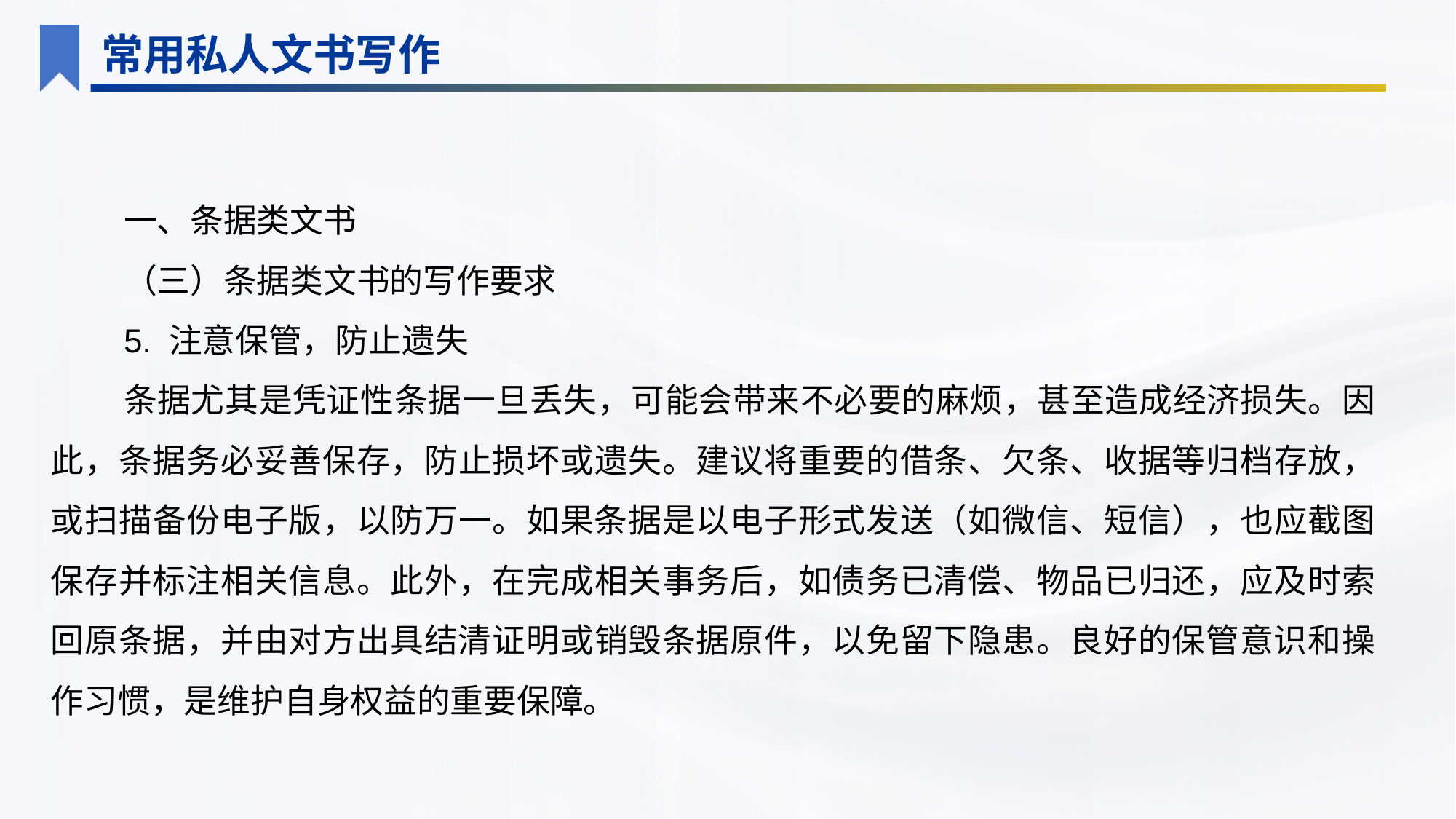

常用私人文书写作
一、条据类文书
（三）条据类文书的写作要求
5. 注意保管，防止遗失
条据尤其是凭证性条据一旦丢失，可能会带来不必要的麻烦，甚至造成经济损失。因此，条据务必妥善保存，防止损坏或遗失。建议将重要的借条、欠条、收据等归档存放，或扫描备份电子版，以防万一。如果条据是以电子形式发送（如微信、短信），也应截图保存并标注相关信息。此外，在完成相关事务后，如债务已清偿、物品已归还，应及时索回原条据，并由对方出具结清证明或销毁条据原件，以免留下隐患。良好的保管意识和操作习惯，是维护自身权益的重要保障。